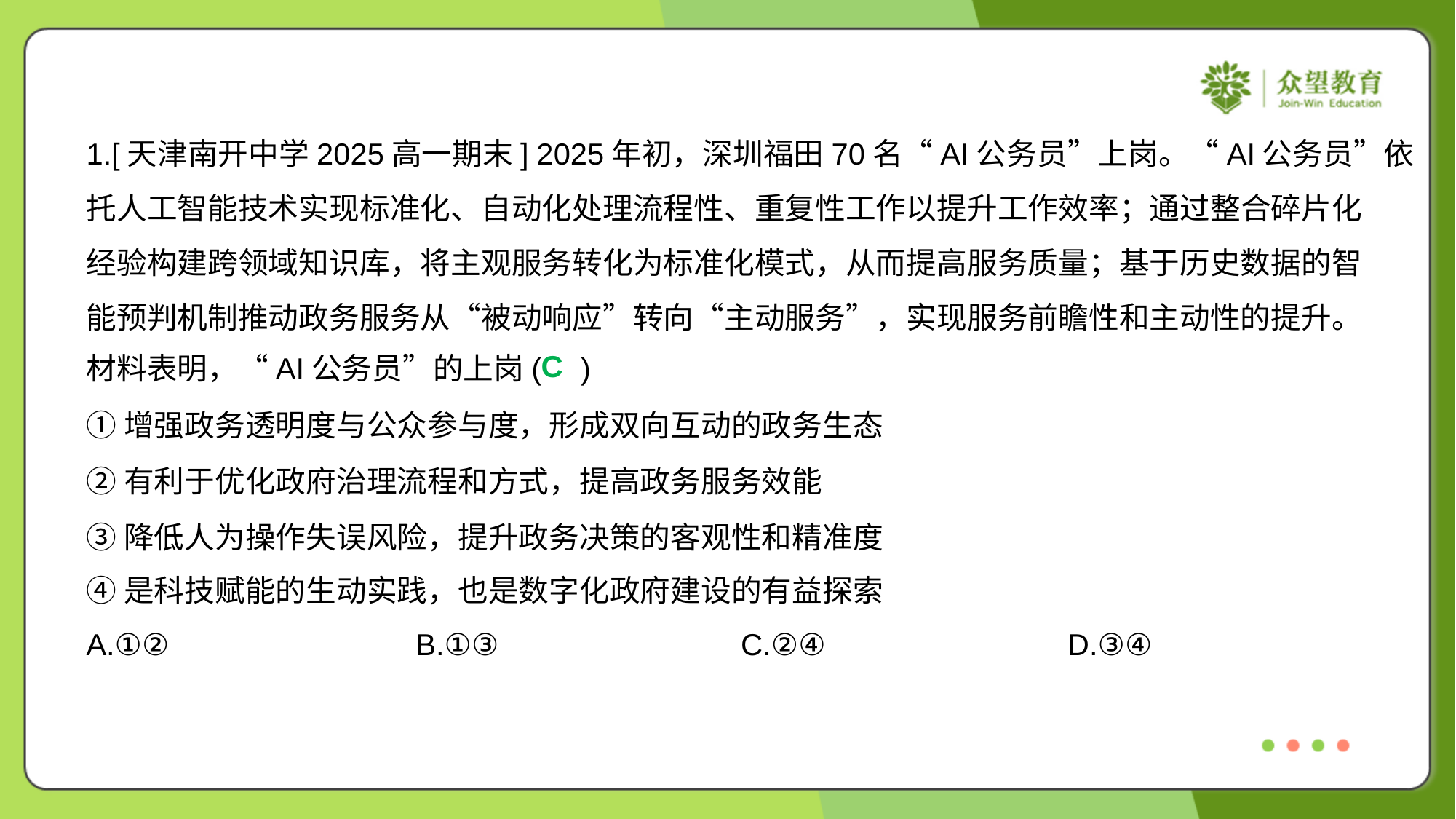

1.[天津南开中学2025高一期末] 2025年初，深圳福田70名“AI公务员”上岗。“AI公务员”依
托人工智能技术实现标准化、自动化处理流程性、重复性工作以提升工作效率；通过整合碎片化
经验构建跨领域知识库，将主观服务转化为标准化模式，从而提高服务质量；基于历史数据的智
能预判机制推动政务服务从“被动响应”转向“主动服务”，实现服务前瞻性和主动性的提升。
材料表明，“AI公务员”的上岗(     )
C
①增强政务透明度与公众参与度，形成双向互动的政务生态
②有利于优化政府治理流程和方式，提高政务服务效能
③降低人为操作失误风险，提升政务决策的客观性和精准度
④是科技赋能的生动实践，也是数字化政府建设的有益探索
A.①②	B.①③	C.②④	D.③④